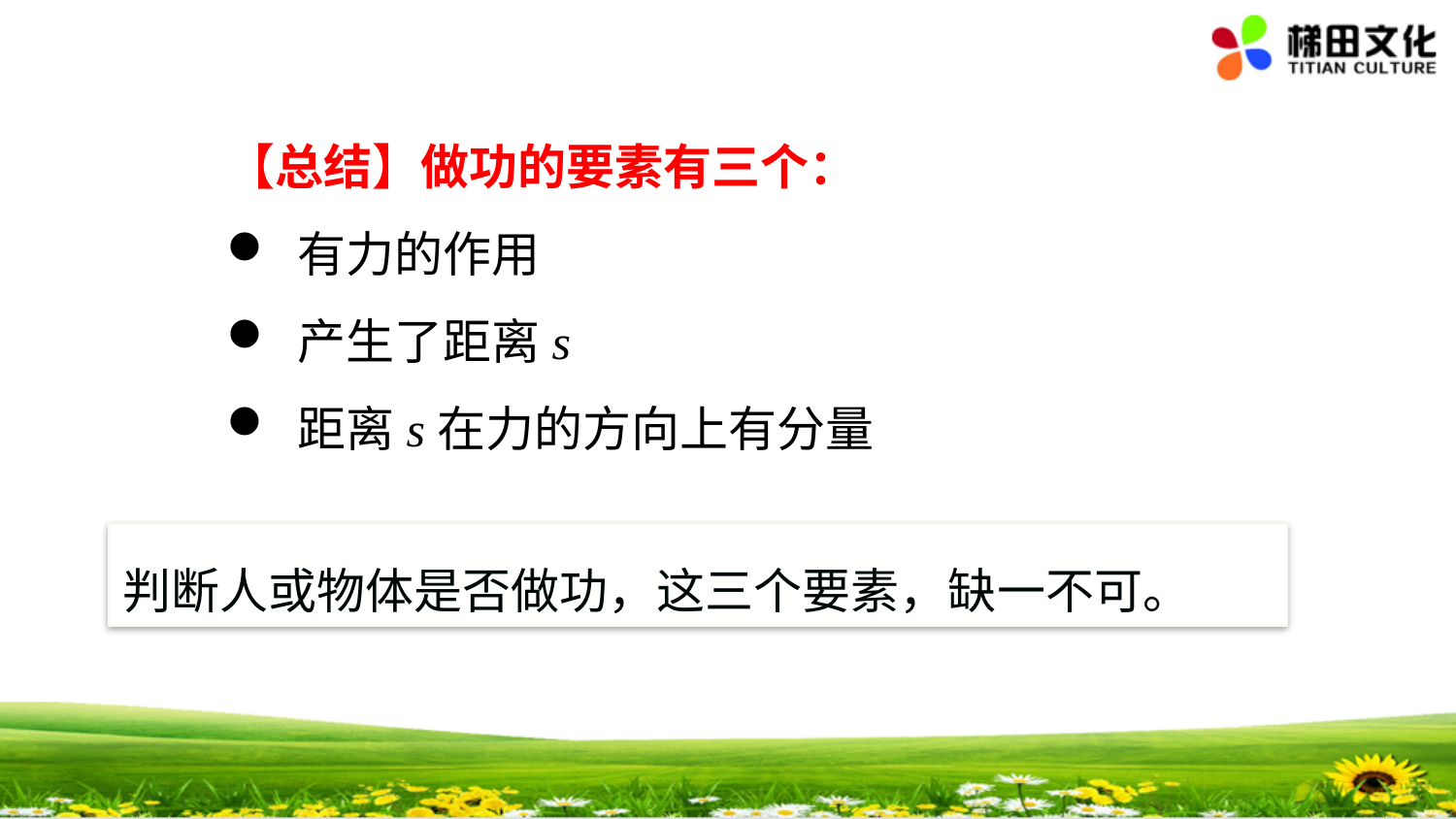

【总结】做功的要素有三个：
 有力的作用
 产生了距离s
 距离s在力的方向上有分量
判断人或物体是否做功，这三个要素，缺一不可。